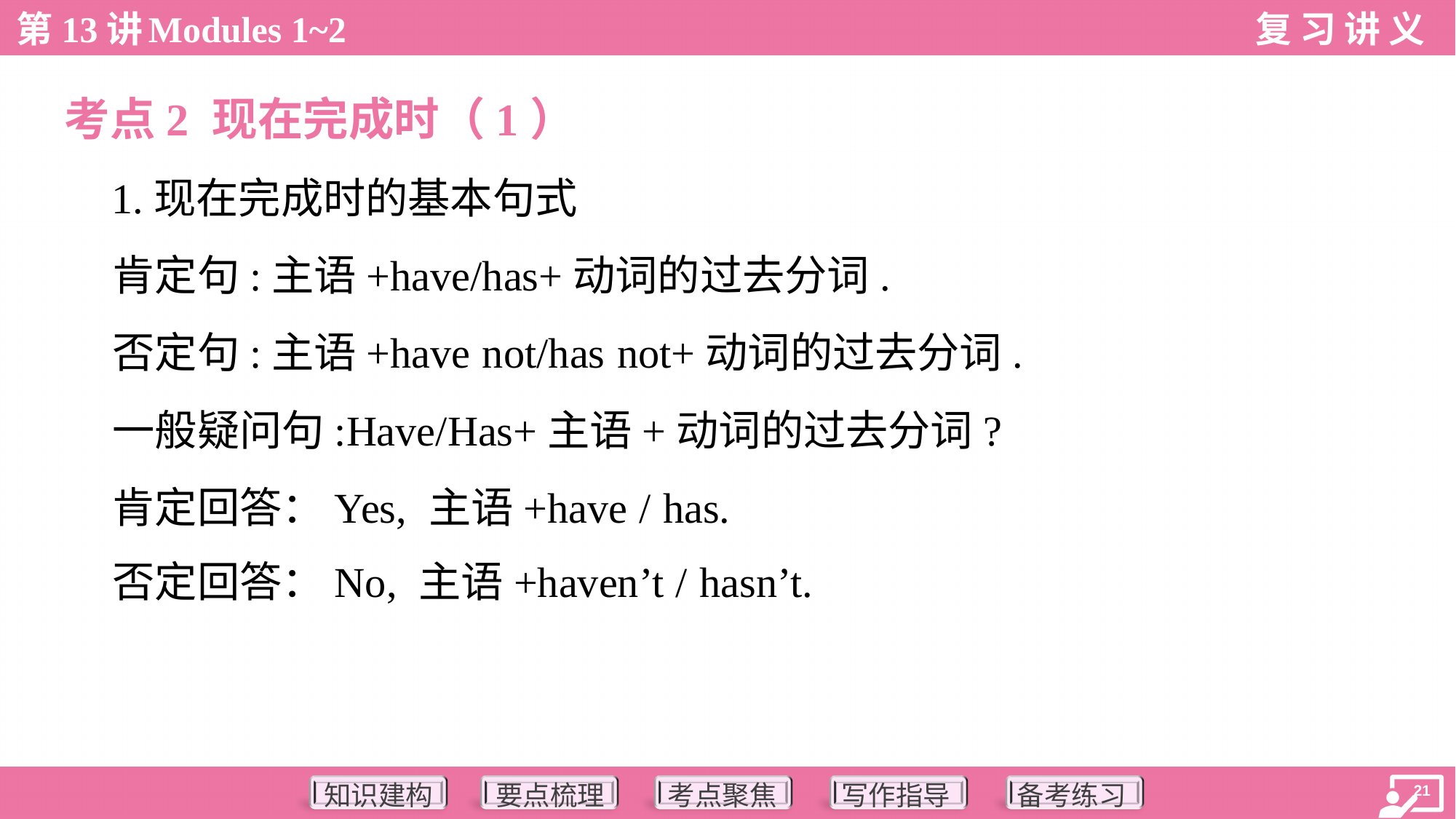

考点2 现在完成时（1）
    1.现在完成时的基本句式
    肯定句:主语+have/has+动词的过去分词.
    否定句:主语+have not/has not+动词的过去分词.
    一般疑问句:Have/Has+主语+动词的过去分词?
    肯定回答：Yes, 主语+have / has.
    否定回答：No, 主语+haven’t / hasn’t.